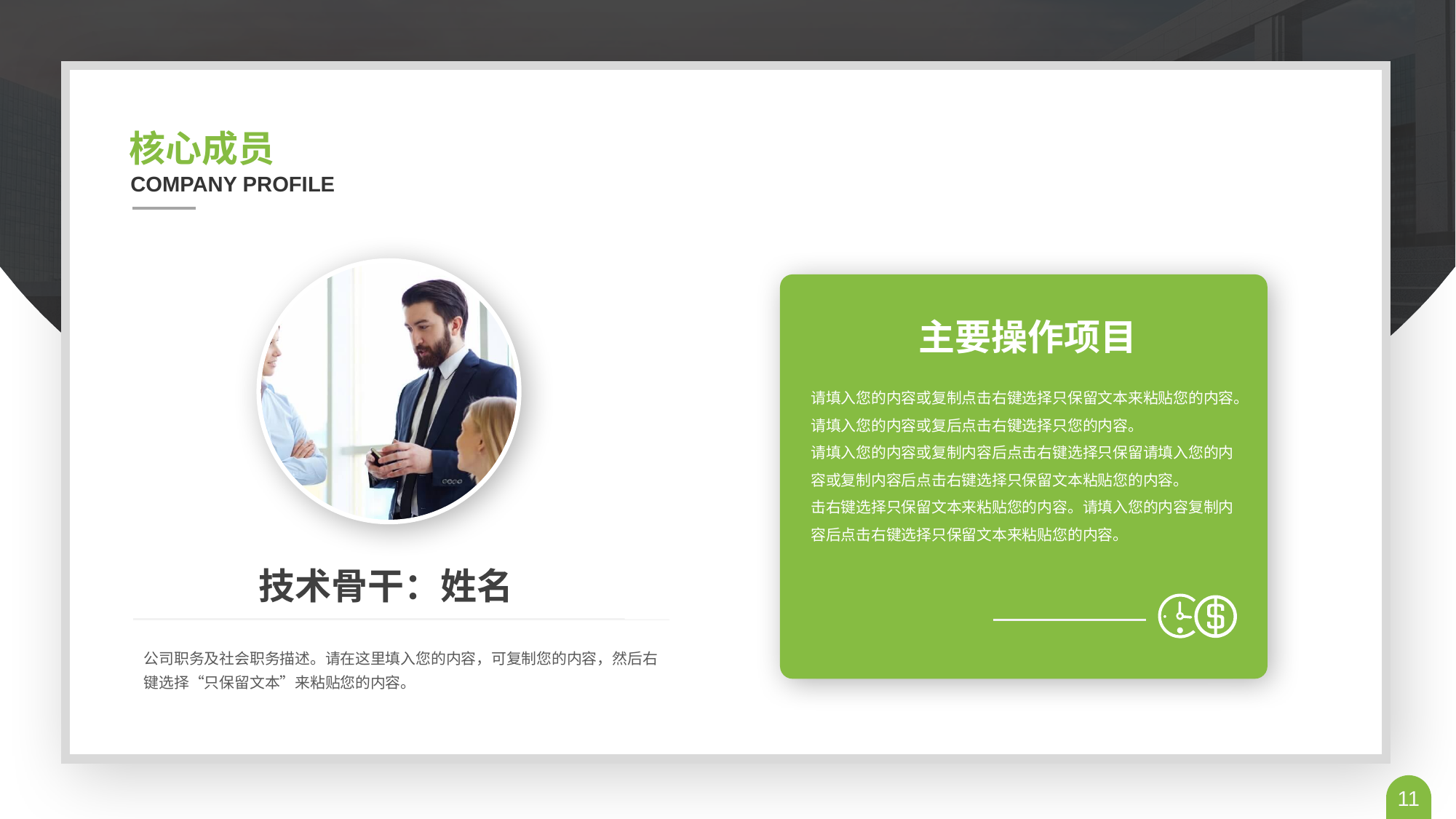

核心成员
COMPANY PROFILE

主要操作项目
请填入您的内容或复制点击右键选择只保留文本来粘贴您的内容。请填入您的内容或复后点击右键选择只您的内容。
请填入您的内容或复制内容后点击右键选择只保留请填入您的内容或复制内容后点击右键选择只保留文本粘贴您的内容。
击右键选择只保留文本来粘贴您的内容。请填入您的内容复制内容后点击右键选择只保留文本来粘贴您的内容。

技术骨干：姓名

公司职务及社会职务描述。请在这里填入您的内容，可复制您的内容，然后右键选择“只保留文本”来粘贴您的内容。